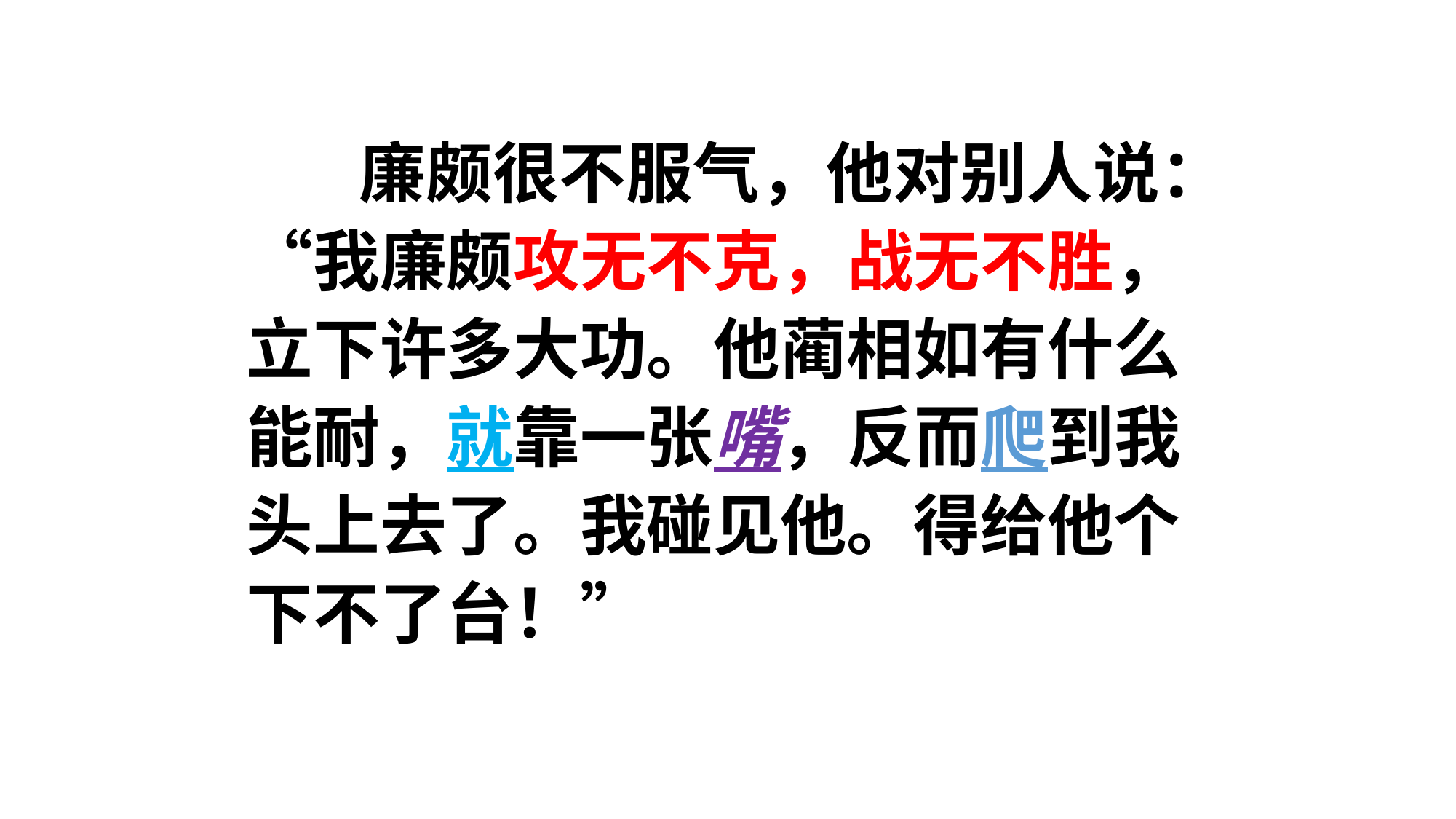

廉颇很不服气，他对别人说：“我廉颇攻无不克，战无不胜，立下许多大功。他蔺相如有什么能耐，就靠一张嘴，反而爬到我头上去了。我碰见他。得给他个下不了台！”